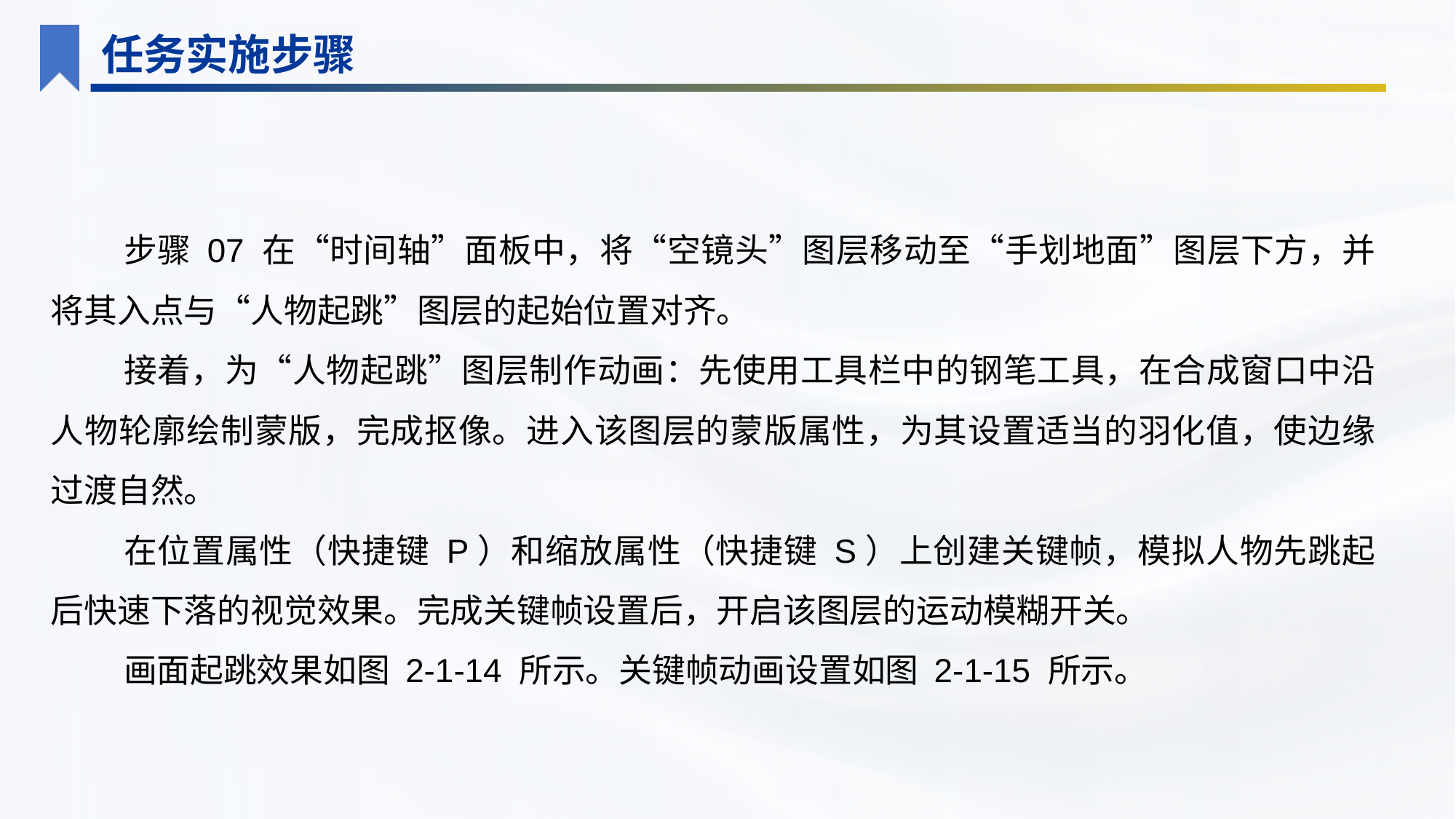

任务实施步骤
步骤 07 在“时间轴”面板中，将“空镜头”图层移动至“手划地面”图层下方，并将其入点与“人物起跳”图层的起始位置对齐。
接着，为“人物起跳”图层制作动画：先使用工具栏中的钢笔工具，在合成窗口中沿人物轮廓绘制蒙版，完成抠像。进入该图层的蒙版属性，为其设置适当的羽化值，使边缘过渡自然。
在位置属性（快捷键 P）和缩放属性（快捷键 S）上创建关键帧，模拟人物先跳起后快速下落的视觉效果。完成关键帧设置后，开启该图层的运动模糊开关。
画面起跳效果如图 2-1-14 所示。关键帧动画设置如图 2-1-15 所示。